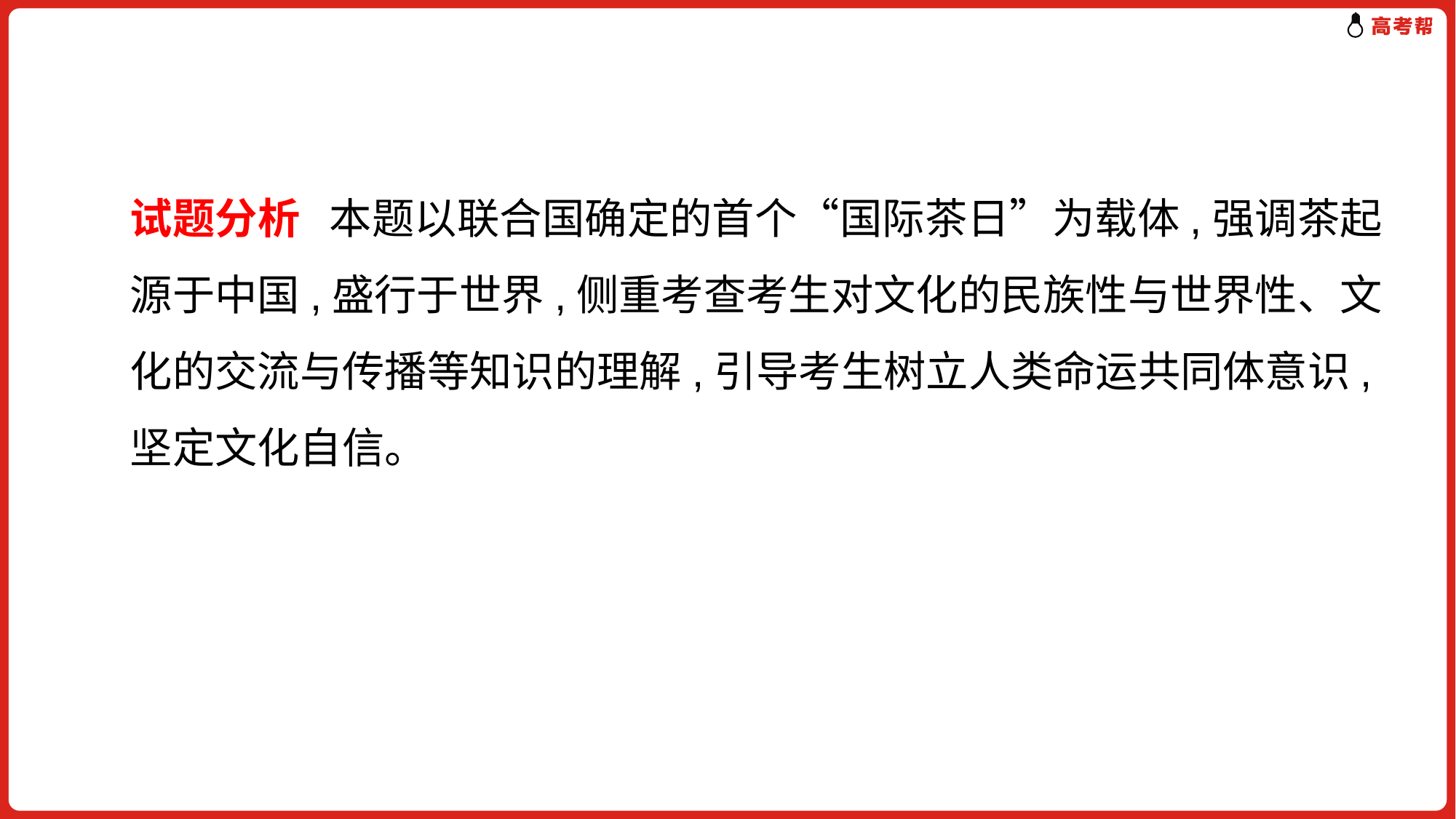

试题分析   本题以联合国确定的首个“国际茶日”为载体,强调茶起源于中国,盛行于世界,侧重考查考生对文化的民族性与世界性、文化的交流与传播等知识的理解,引导考生树立人类命运共同体意识,坚定文化自信。